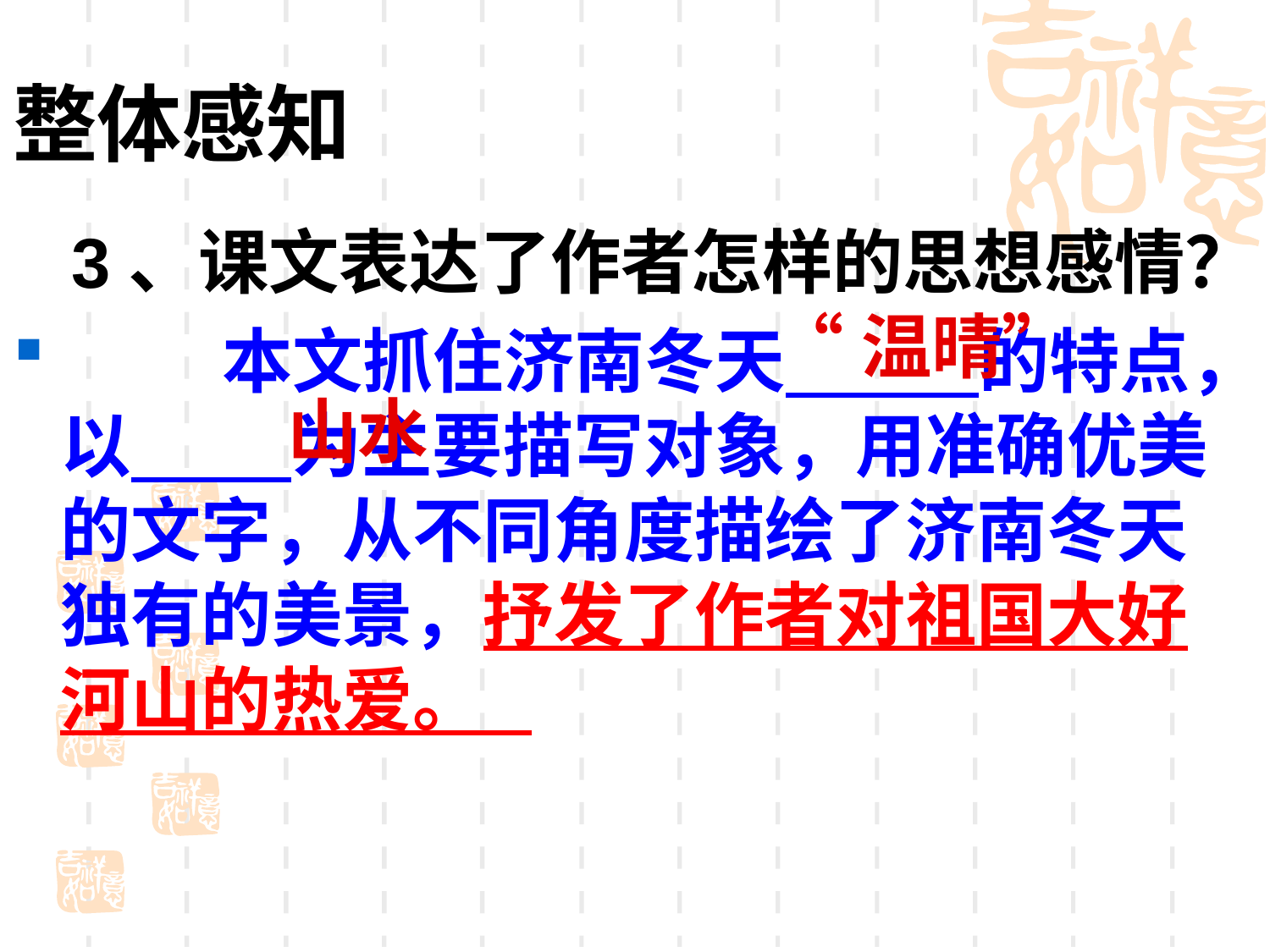

# 整体感知
   3、课文表达了作者怎样的思想感情？
         本文抓住济南冬天            的特点，以          为主要描写对象，用准确优美的文字，从不同角度描绘了济南冬天独有的美景，抒发了作者对祖国大好河山的热爱。
“温晴”
山水